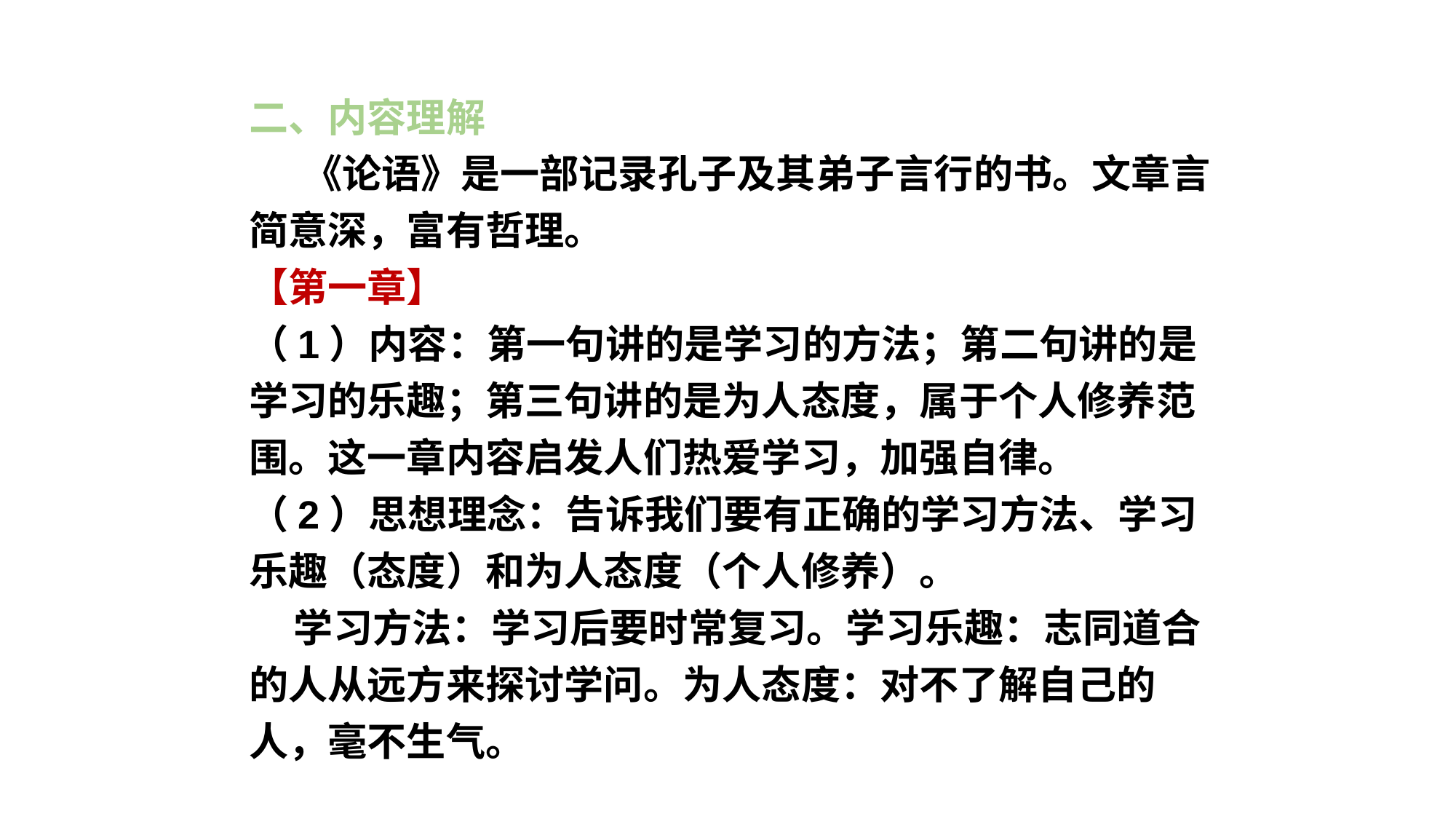

二、内容理解
     《论语》是一部记录孔子及其弟子言行的书。文章言简意深，富有哲理。
【第一章】
（1）内容：第一句讲的是学习的方法；第二句讲的是学习的乐趣；第三句讲的是为人态度，属于个人修养范围。这一章内容启发人们热爱学习，加强自律。
（2）思想理念：告诉我们要有正确的学习方法、学习乐趣（态度）和为人态度（个人修养）。
    学习方法：学习后要时常复习。学习乐趣：志同道合的人从远方来探讨学问。为人态度：对不了解自己的人，毫不生气。